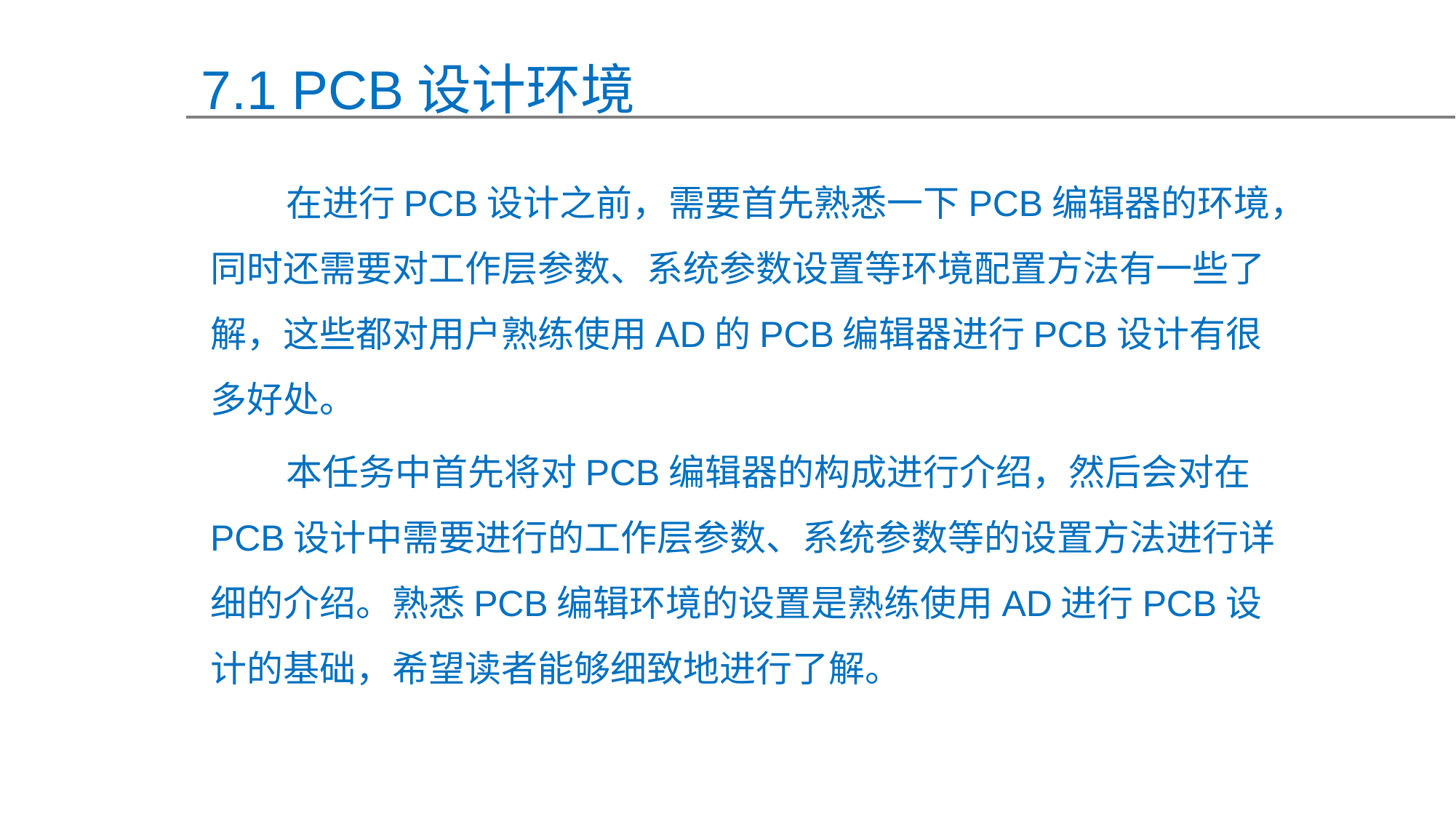

7.1 PCB设计环境
在进行PCB设计之前，需要首先熟悉一下PCB编辑器的环境，同时还需要对工作层参数、系统参数设置等环境配置方法有一些了解，这些都对用户熟练使用AD的PCB编辑器进行PCB设计有很多好处。
本任务中首先将对PCB编辑器的构成进行介绍，然后会对在PCB设计中需要进行的工作层参数、系统参数等的设置方法进行详细的介绍。熟悉PCB编辑环境的设置是熟练使用AD进行PCB设计的基础，希望读者能够细致地进行了解。